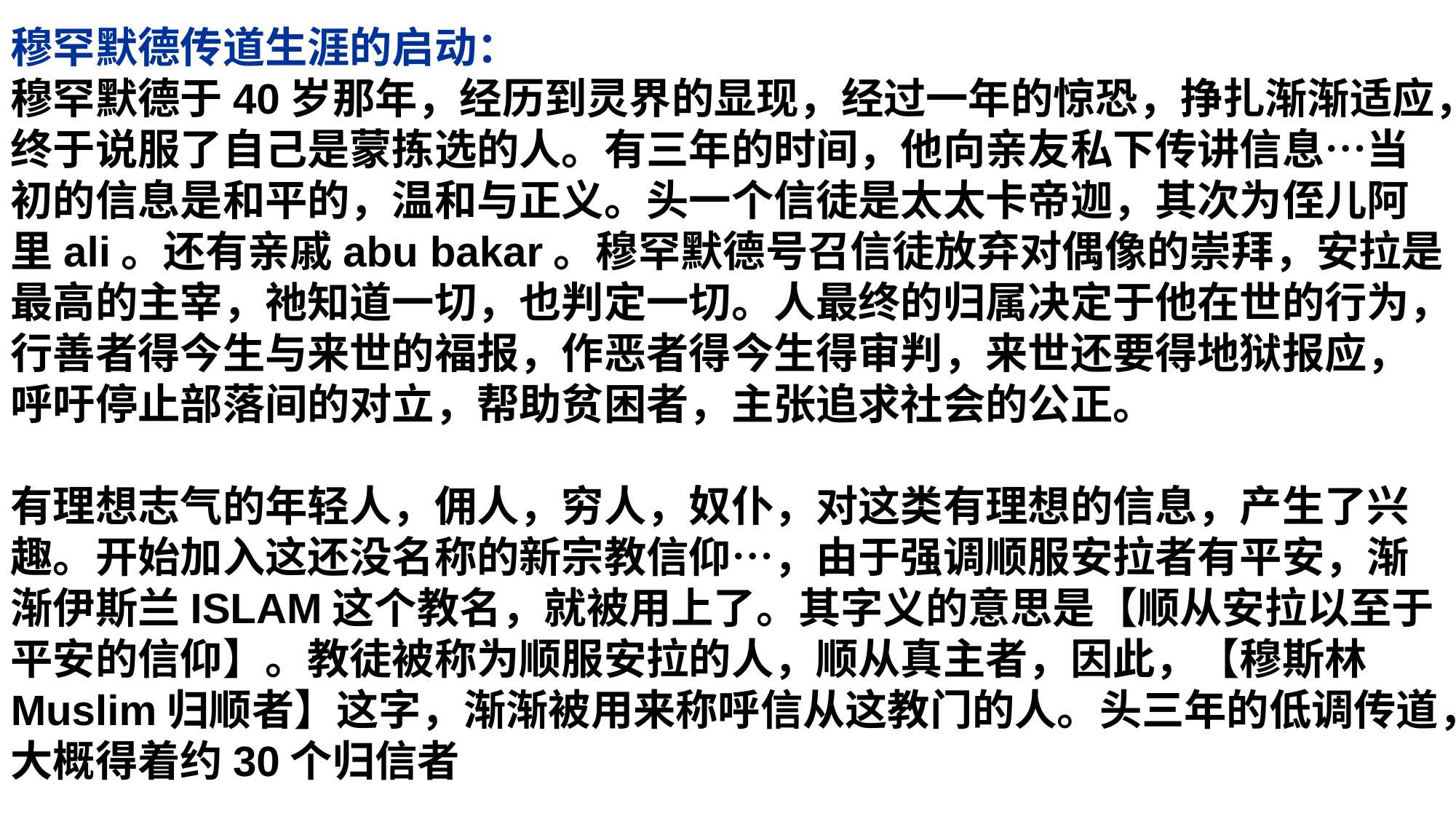

穆罕默德传道生涯的启动：
穆罕默德于40岁那年，经历到灵界的显现，经过一年的惊恐，挣扎渐渐适应，终于说服了自己是蒙拣选的人。有三年的时间，他向亲友私下传讲信息…当初的信息是和平的，温和与正义。头一个信徒是太太卡帝迦，其次为侄儿阿里ali。还有亲戚abu bakar。穆罕默德号召信徒放弃对偶像的崇拜，安拉是最高的主宰，祂知道一切，也判定一切。人最终的归属决定于他在世的行为，行善者得今生与来世的福报，作恶者得今生得审判，来世还要得地狱报应，呼吁停止部落间的对立，帮助贫困者，主张追求社会的公正。

有理想志气的年轻人，佣人，穷人，奴仆，对这类有理想的信息，产生了兴趣。开始加入这还没名称的新宗教信仰…，由于强调顺服安拉者有平安，渐渐伊斯兰ISLAM这个教名，就被用上了。其字义的意思是【顺从安拉以至于平安的信仰】。教徒被称为顺服安拉的人，顺从真主者，因此，【穆斯林Muslim归顺者】这字，渐渐被用来称呼信从这教门的人。头三年的低调传道，大概得着约30个归信者